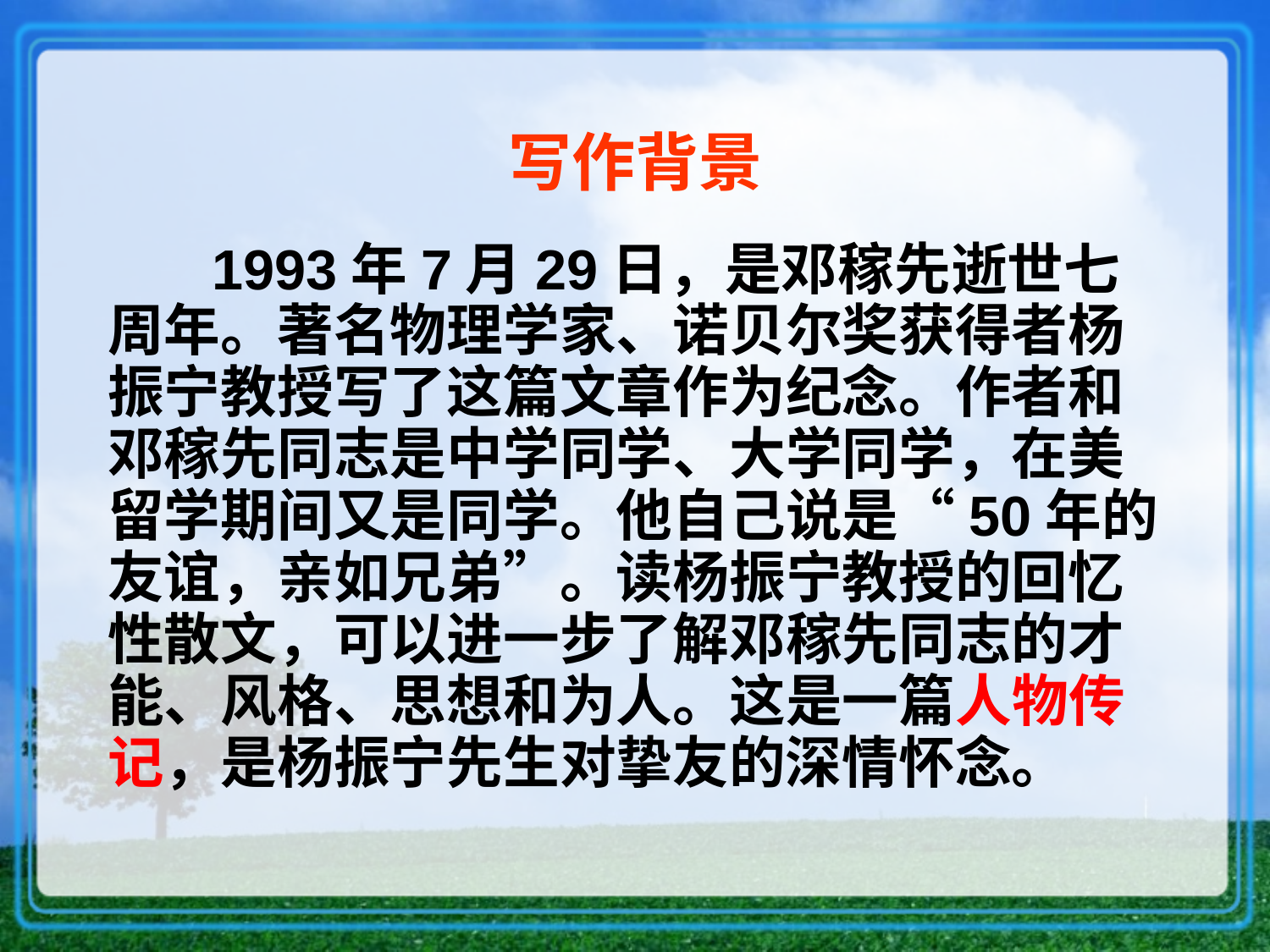

# 写作背景
　　 1993年7月29日，是邓稼先逝世七周年。著名物理学家、诺贝尔奖获得者杨振宁教授写了这篇文章作为纪念。作者和邓稼先同志是中学同学、大学同学，在美留学期间又是同学。他自己说是“50年的友谊，亲如兄弟”。读杨振宁教授的回忆性散文，可以进一步了解邓稼先同志的才能、风格、思想和为人。这是一篇人物传记，是杨振宁先生对挚友的深情怀念。